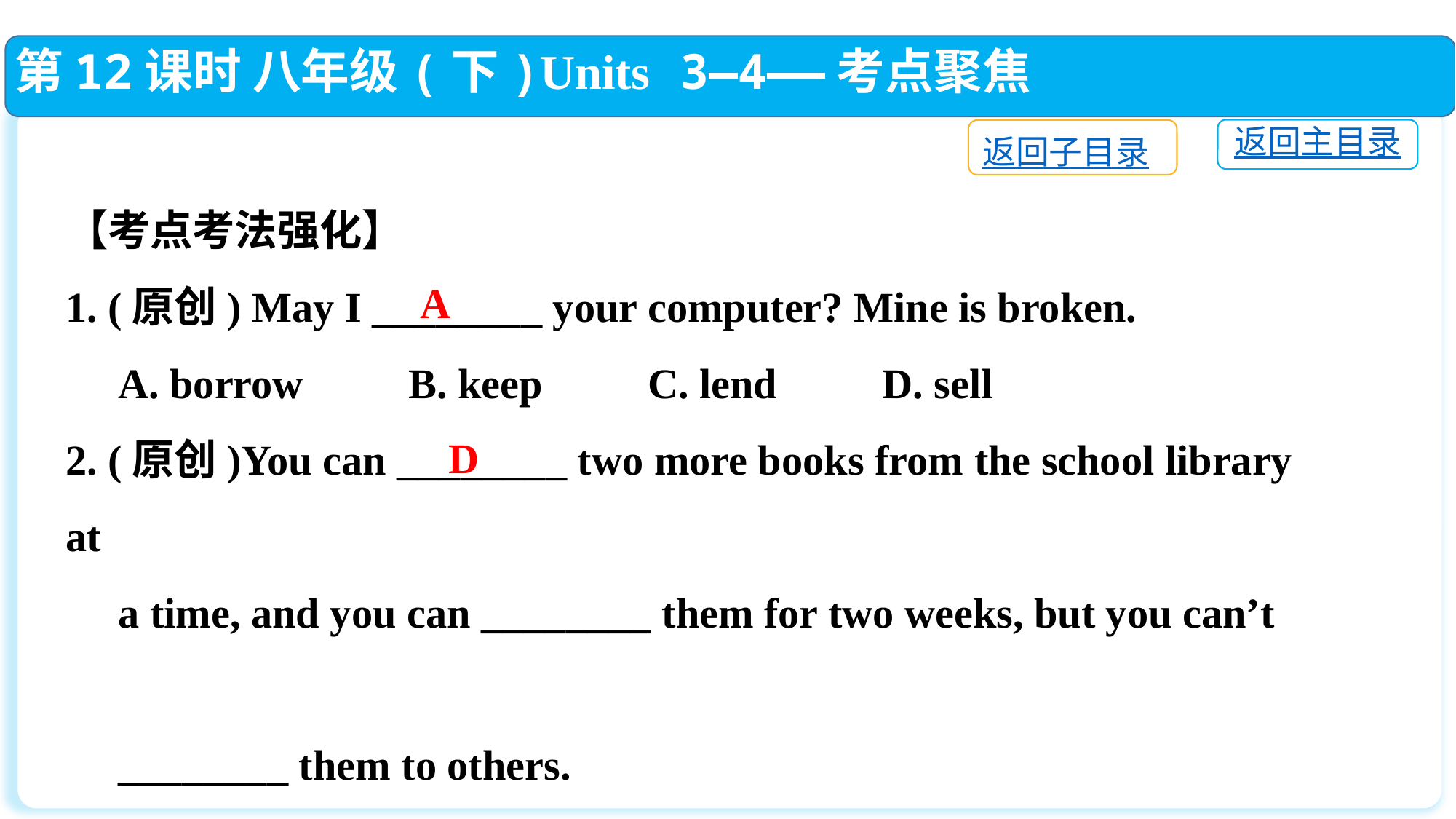

第12课时 八年级(下)Units 3—4——考点聚焦

返回主目录

返回子目录
【考点考法强化】
1. (原创) May I ________ your computer? Mine is broken.
     A. borrow　　B. keep　　C. lend　　D. sell
2. (原创)You can ________ two more books from the school library at
     a time, and you can ________ them for two weeks, but you can’t
     ________ them to others.
     A. borrow; lend; keep	B. lend; keep; borrow
     C. keep; lend; borrow	D. borrow; keep; lend
A
D